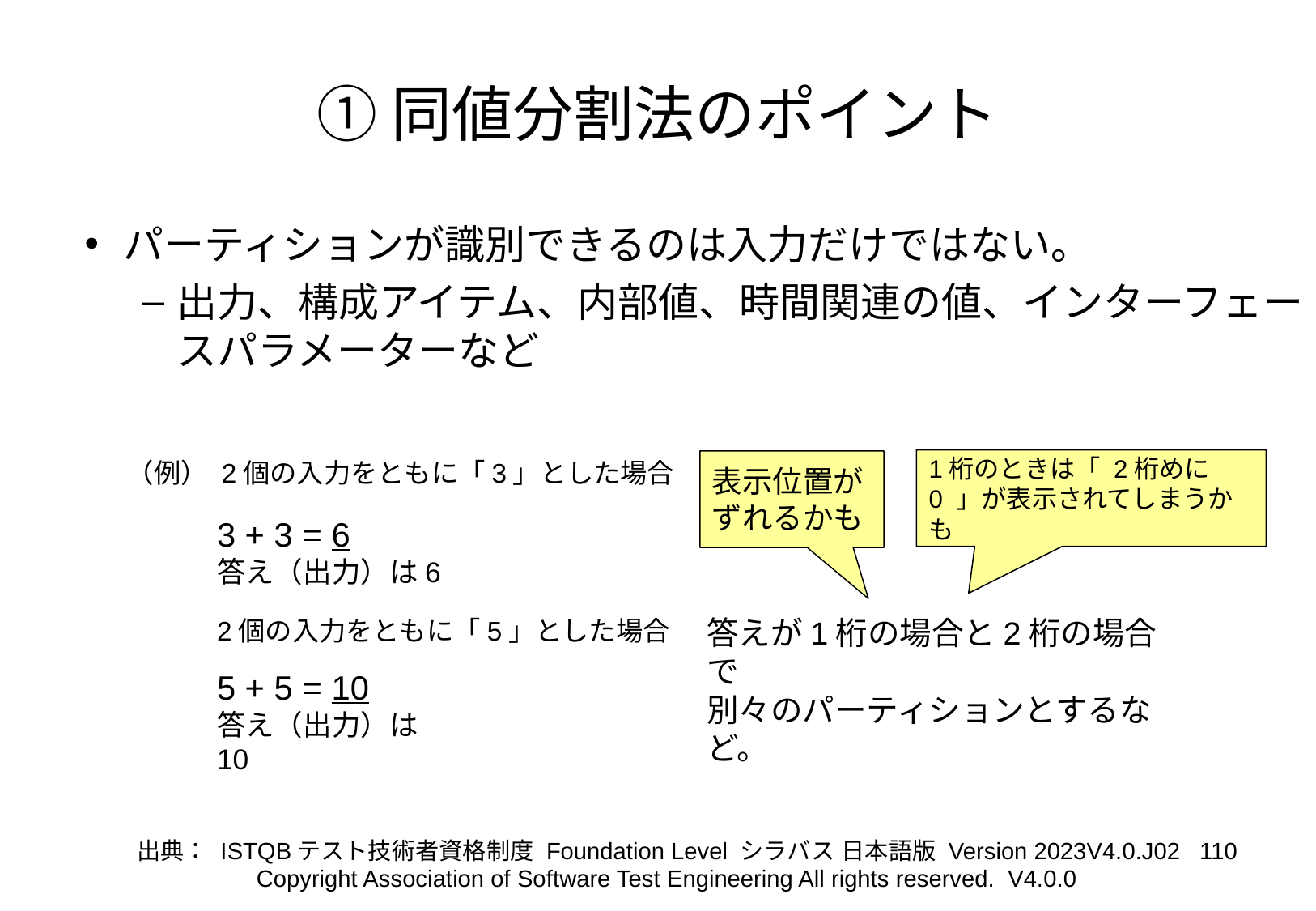

# ①同値分割法のポイント
パーティションが識別できるのは入力だけではない。
出力、構成アイテム、内部値、時間関連の値、インターフェースパラメーターなど

1桁のときは「 2桁めに0 」が表示されてしまうかも
（例） 2個の入力をともに「3」とした場合
表示位置がずれるかも
3 + 3 = 6
答え（出力）は6
答えが1桁の場合と2桁の場合で
別々のパーティションとするなど。
2個の入力をともに「5」とした場合
5 + 5 = 10
答え（出力）は10
110
出典： ISTQBテスト技術者資格制度 Foundation Level シラバス 日本語版 Version 2023V4.0.J02
Copyright Association of Software Test Engineering All rights reserved.  V4.0.0